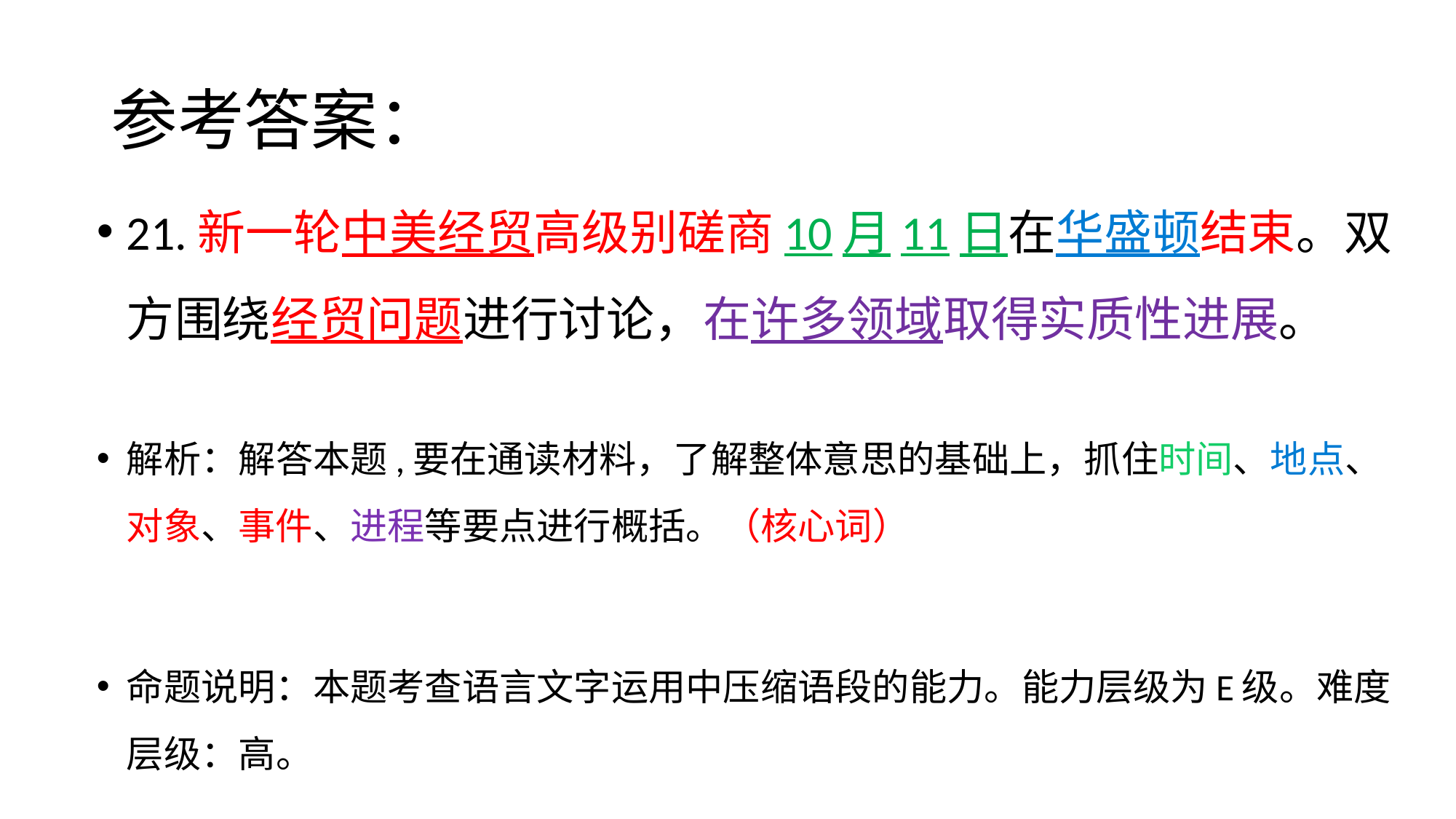

# 参考答案：
21.新一轮中美经贸高级别磋商10月11日在华盛顿结束。双方围绕经贸问题进行讨论，在许多领域取得实质性进展。

解析：解答本题,要在通读材料，了解整体意思的基础上，抓住时间、地点、对象、事件、进程等要点进行概括。（核心词）

命题说明：本题考查语言文字运用中压缩语段的能力。能力层级为E级。难度层级：高。